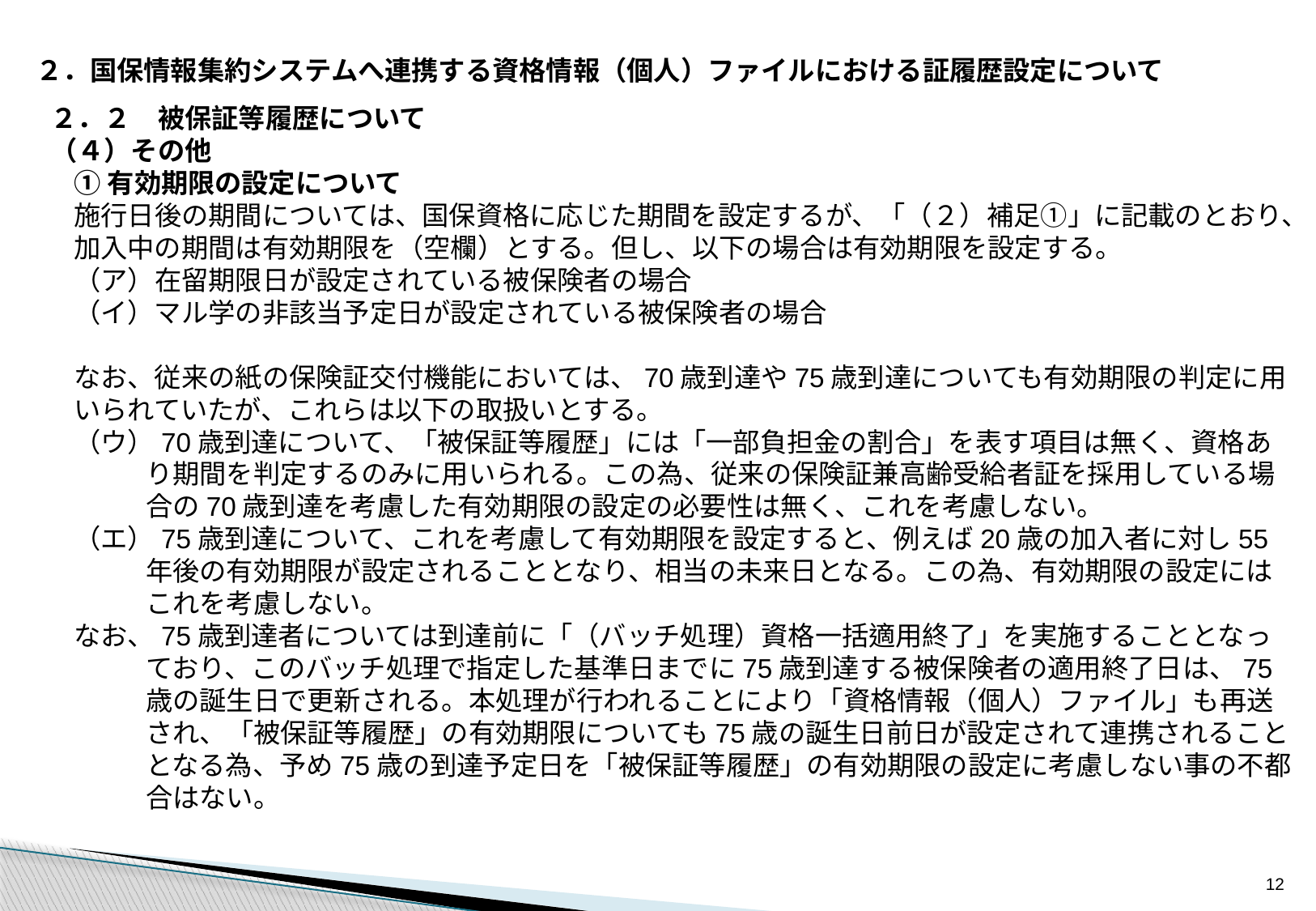

２．国保情報集約システムへ連携する資格情報（個人）ファイルにおける証履歴設定について
２．２　被保証等履歴について
（４）その他
①有効期限の設定について
施行日後の期間については、国保資格に応じた期間を設定するが、「（２）補足①」に記載のとおり、加入中の期間は有効期限を（空欄）とする。但し、以下の場合は有効期限を設定する。
（ア）在留期限日が設定されている被保険者の場合
（イ）マル学の非該当予定日が設定されている被保険者の場合

なお、従来の紙の保険証交付機能においては、70歳到達や75歳到達についても有効期限の判定に用いられていたが、これらは以下の取扱いとする。
（ウ）70歳到達について、「被保証等履歴」には「一部負担金の割合」を表す項目は無く、資格あり期間を判定するのみに用いられる。この為、従来の保険証兼高齢受給者証を採用している場合の70歳到達を考慮した有効期限の設定の必要性は無く、これを考慮しない。
（エ）75歳到達について、これを考慮して有効期限を設定すると、例えば20歳の加入者に対し55年後の有効期限が設定されることとなり、相当の未来日となる。この為、有効期限の設定にはこれを考慮しない。
なお、75歳到達者については到達前に「（バッチ処理）資格一括適用終了」を実施することとなっており、このバッチ処理で指定した基準日までに75歳到達する被保険者の適用終了日は、75歳の誕生日で更新される。本処理が行われることにより「資格情報（個人）ファイル」も再送され、「被保証等履歴」の有効期限についても75歳の誕生日前日が設定されて連携されることとなる為、予め75歳の到達予定日を「被保証等履歴」の有効期限の設定に考慮しない事の不都合はない。
12